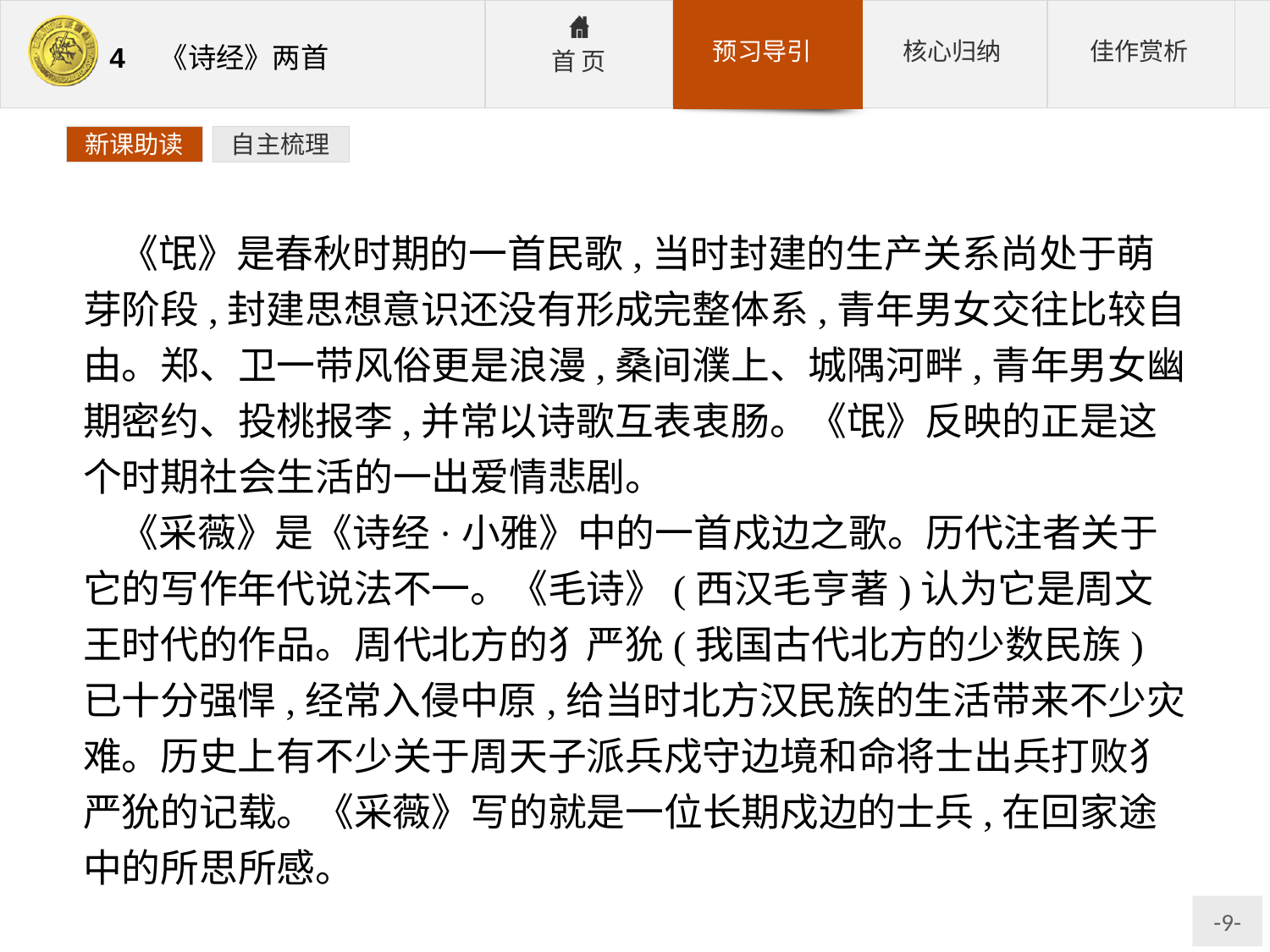

新课助读
自主梳理
《氓》是春秋时期的一首民歌,当时封建的生产关系尚处于萌芽阶段,封建思想意识还没有形成完整体系,青年男女交往比较自由。郑、卫一带风俗更是浪漫,桑间濮上、城隅河畔,青年男女幽期密约、投桃报李,并常以诗歌互表衷肠。《氓》反映的正是这个时期社会生活的一出爱情悲剧。
《采薇》是《诗经·小雅》中的一首戍边之歌。历代注者关于它的写作年代说法不一。《毛诗》(西汉毛亨著)认为它是周文王时代的作品。周代北方的犭严狁(我国古代北方的少数民族)已十分强悍,经常入侵中原,给当时北方汉民族的生活带来不少灾难。历史上有不少关于周天子派兵戍守边境和命将士出兵打败犭严狁的记载。《采薇》写的就是一位长期戍边的士兵,在回家途中的所思所感。